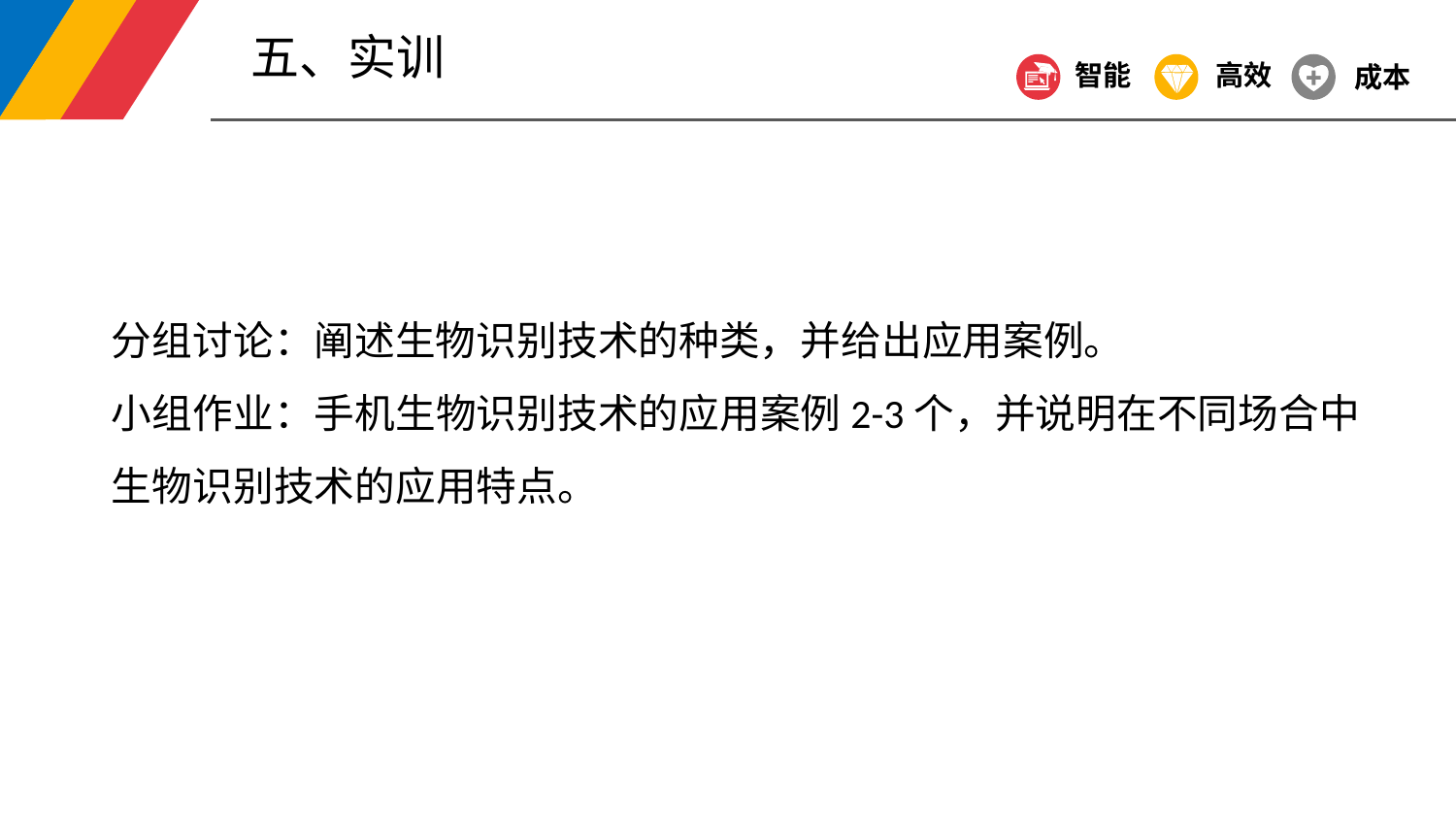

五、实训
智能
高效
成本
分组讨论：阐述生物识别技术的种类，并给出应用案例。
小组作业：手机生物识别技术的应用案例2-3个，并说明在不同场合中生物识别技术的应用特点。